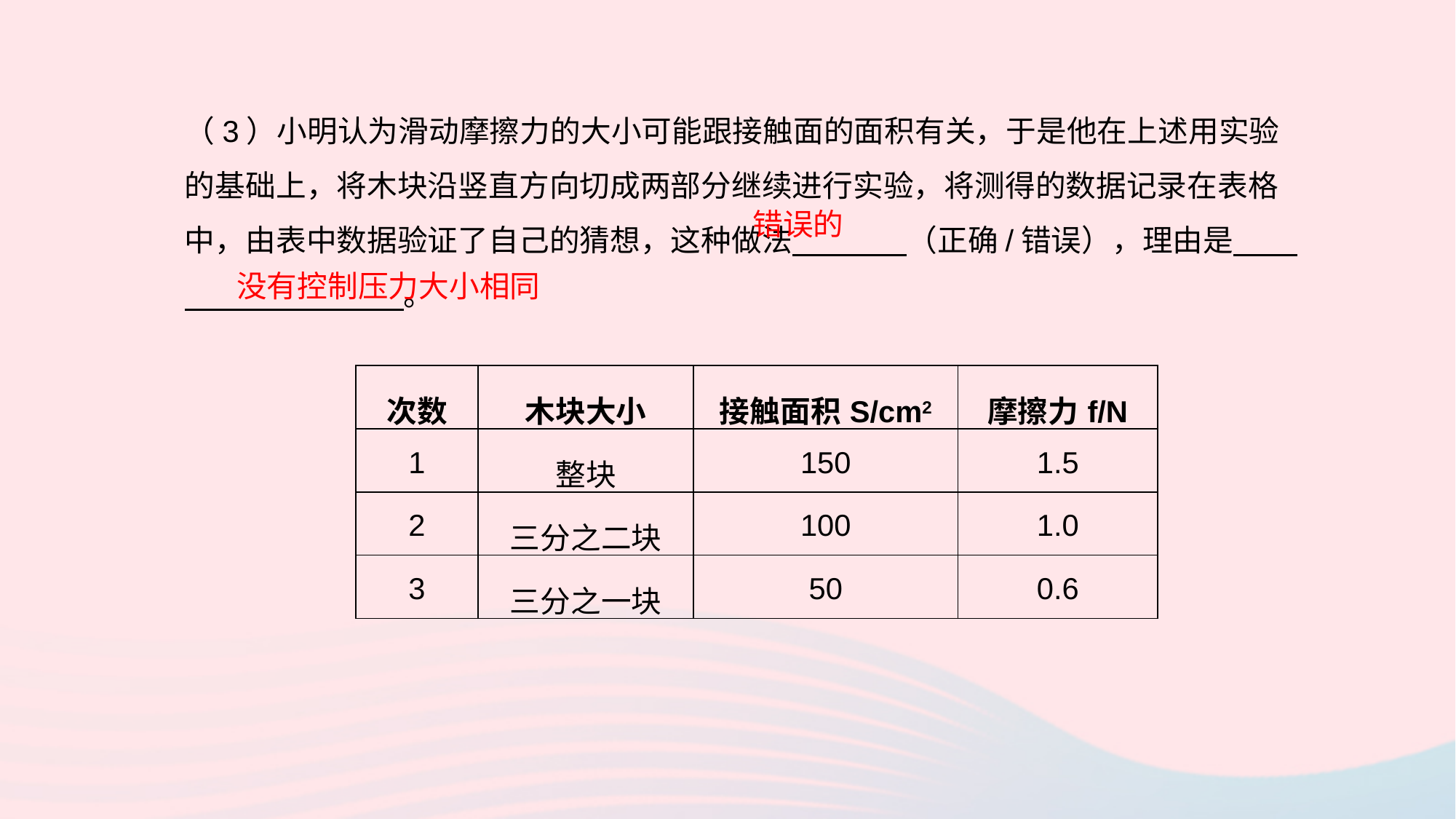

（3）小明认为滑动摩擦力的大小可能跟接触面的面积有关，于是他在上述用实验的基础上，将木块沿竖直方向切成两部分继续进行实验，将测得的数据记录在表格中，由表中数据验证了自己的猜想，这种做法　        　（正确/错误），理由是　                                  　。
错误的
没有控制压力大小相同
| 次数 | 木块大小 | 接触面积S/cm2 | 摩擦力f/N |
| --- | --- | --- | --- |
| 1 | 整块 | 150 | 1.5 |
| 2 | 三分之二块 | 100 | 1.0 |
| 3 | 三分之一块 | 50 | 0.6 |